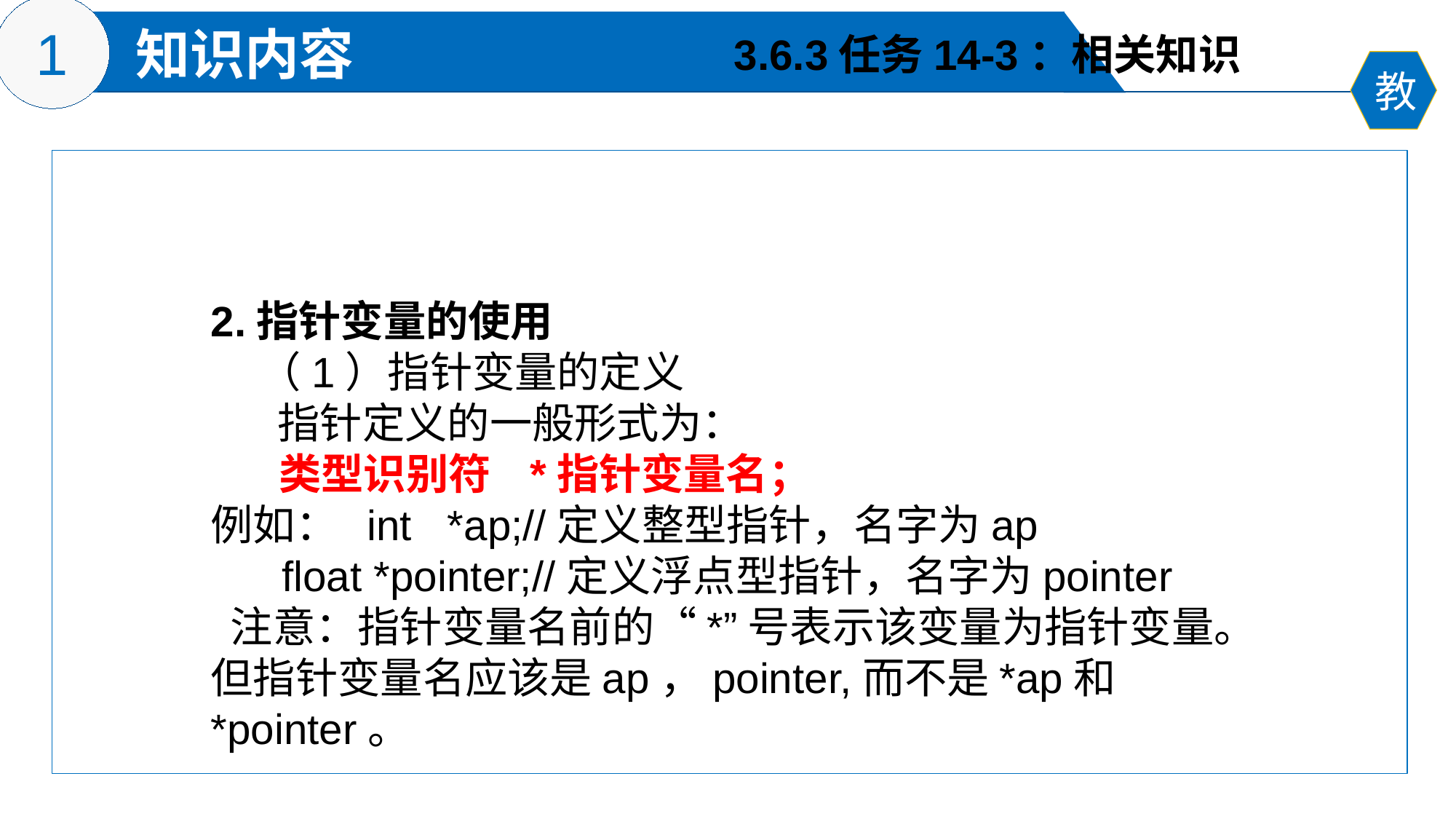

3.6.3任务14-3：相关知识
2.指针变量的使用
    （1）指针变量的定义
      指针定义的一般形式为：
      类型识别符   *指针变量名；
例如：  int   *ap;//定义整型指针，名字为ap
      float *pointer;//定义浮点型指针，名字为pointer
 注意：指针变量名前的“*”号表示该变量为指针变量。但指针变量名应该是ap，pointer,而不是*ap和*pointer。